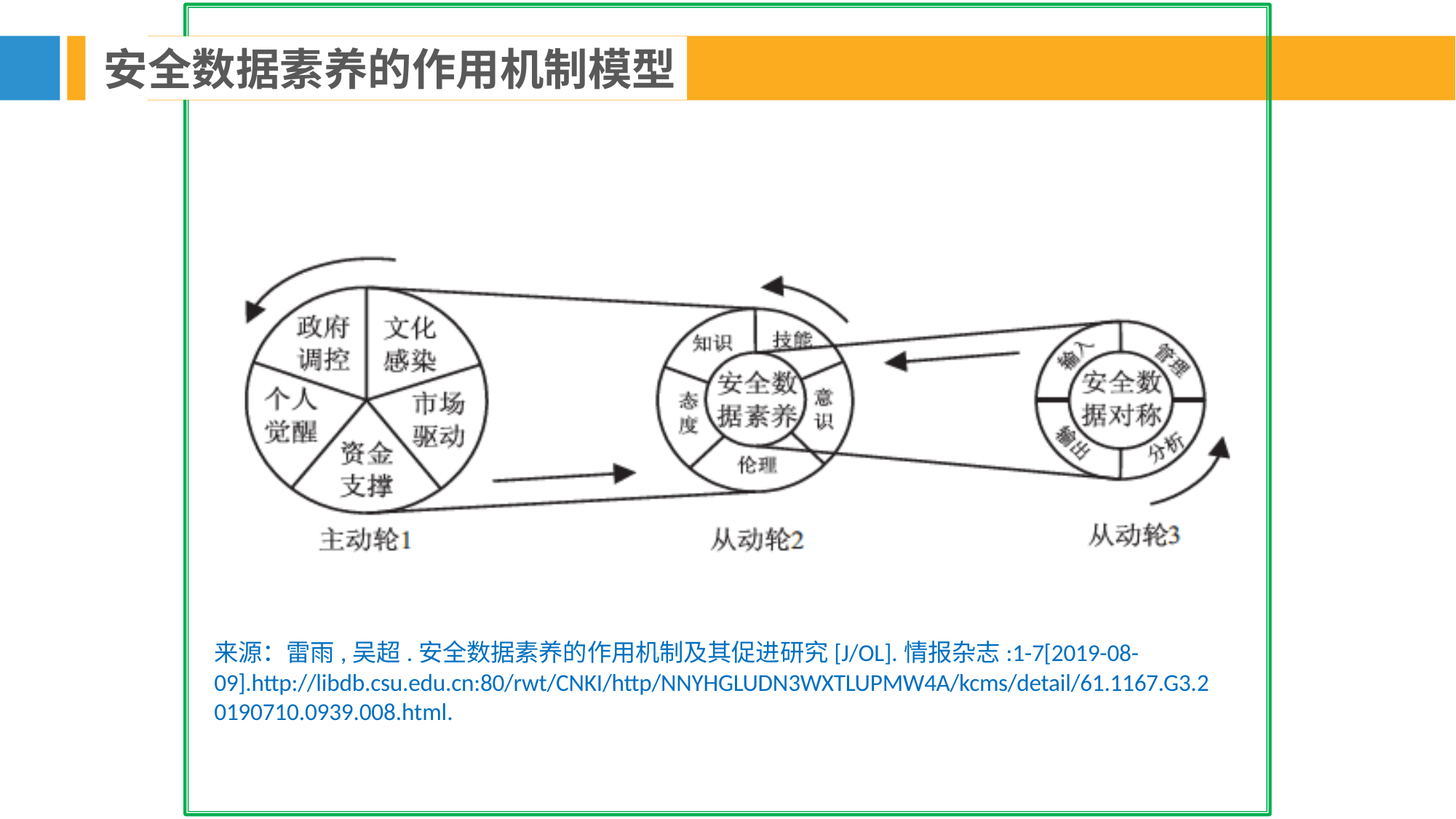

安全数据素养的作用机制模型

来源：雷雨,吴超.安全数据素养的作用机制及其促进研究[J/OL].情报杂志:1-7[2019-08-
09].http://libdb.csu.edu.cn:80/rwt/CNKI/http/NNYHGLUDN3WXTLUPMW4A/kcms/detail/61.1167.G3.2  0190710.0939.008.html.